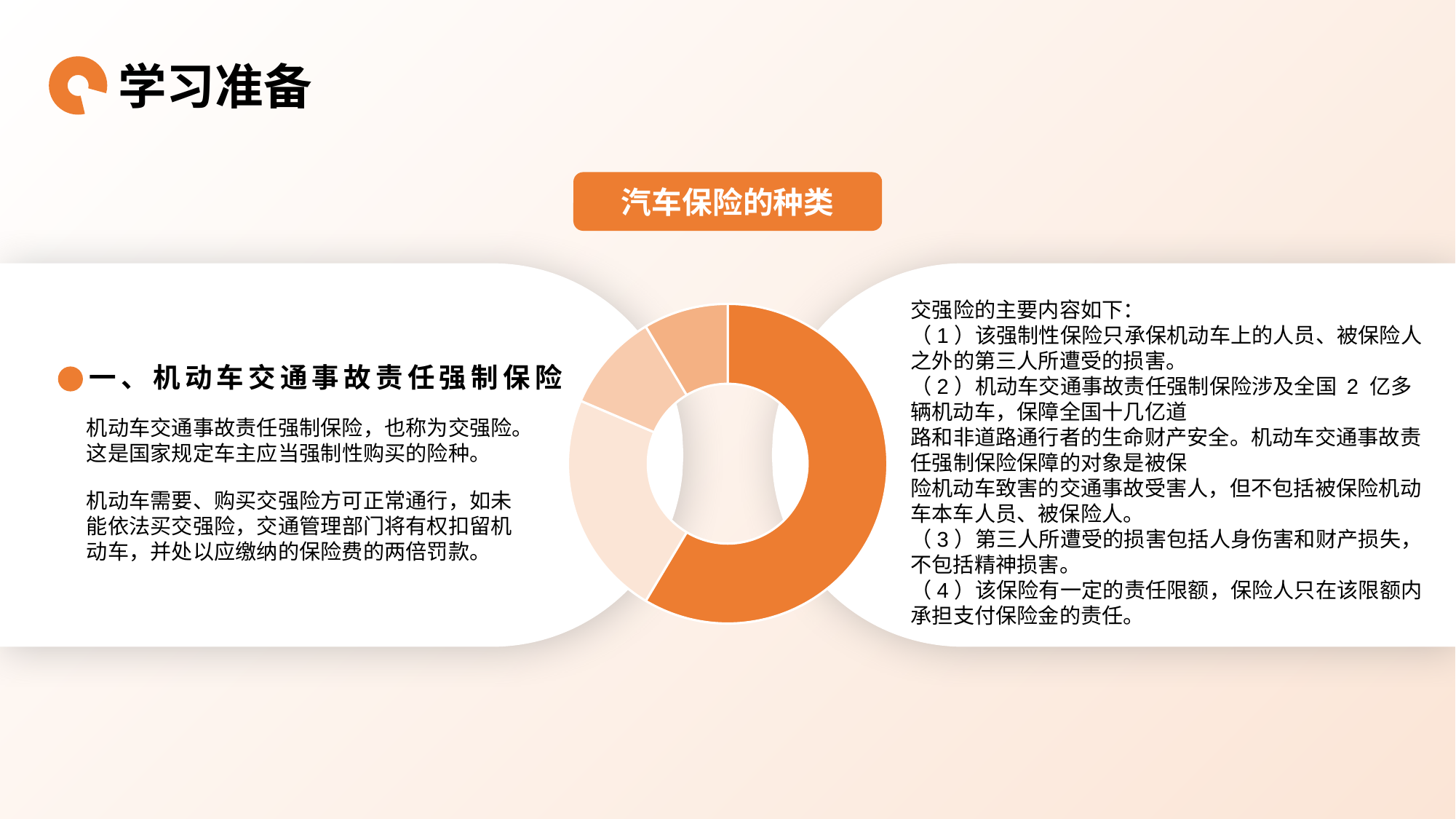

学习准备

汽车保险的种类

交强险的主要内容如下：
（1）该强制性保险只承保机动车上的人员、被保险人之外的第三人所遭受的损害。
（2）机动车交通事故责任强制保险涉及全国 2 亿多辆机动车，保障全国十几亿道
路和非道路通行者的生命财产安全。机动车交通事故责任强制保险保障的对象是被保
险机动车致害的交通事故受害人，但不包括被保险机动车本车人员、被保险人。
（3）第三人所遭受的损害包括人身伤害和财产损失，不包括精神损害。
（4）该保险有一定的责任限额，保险人只在该限额内承担支付保险金的责任。

### Chart

| Category | 销售额 |
|---|---|
| 第一季度 | 8.2 |
| 第二季度 | 3.2 |
| 第三季度 | 1.4 |
| 第四季度 | 1.2 |
一、机动车交通事故责任强制保险

机动车交通事故责任强制保险，也称为交强险。这是国家规定车主应当强制性购买的险种。
机动车需要、购买交强险方可正常通行，如未能依法买交强险，交通管理部门将有权扣留机动车，并处以应缴纳的保险费的两倍罚款。